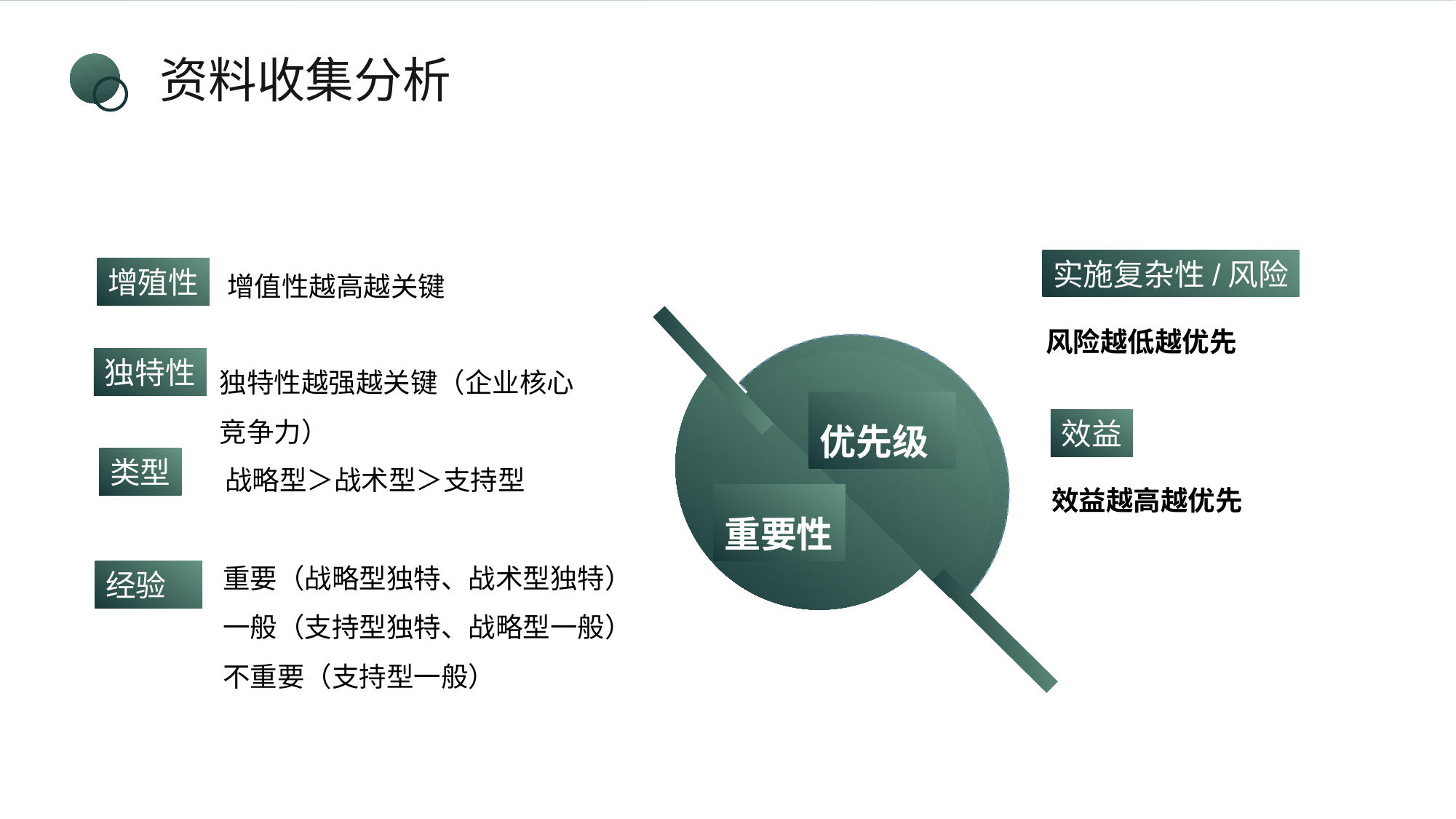

资料收集分析

增值性越高越关键
增殖性
独特性越强越关键（企业核心竞争力）
独特性
战略型＞战术型＞支持型
类型
重要（战略型独特、战术型独特）
一般（支持型独特、战略型一般）
不重要（支持型一般）
经验
实施复杂性/风险
风险越低越优先
效益
效益越高越优先

优先级
重要性